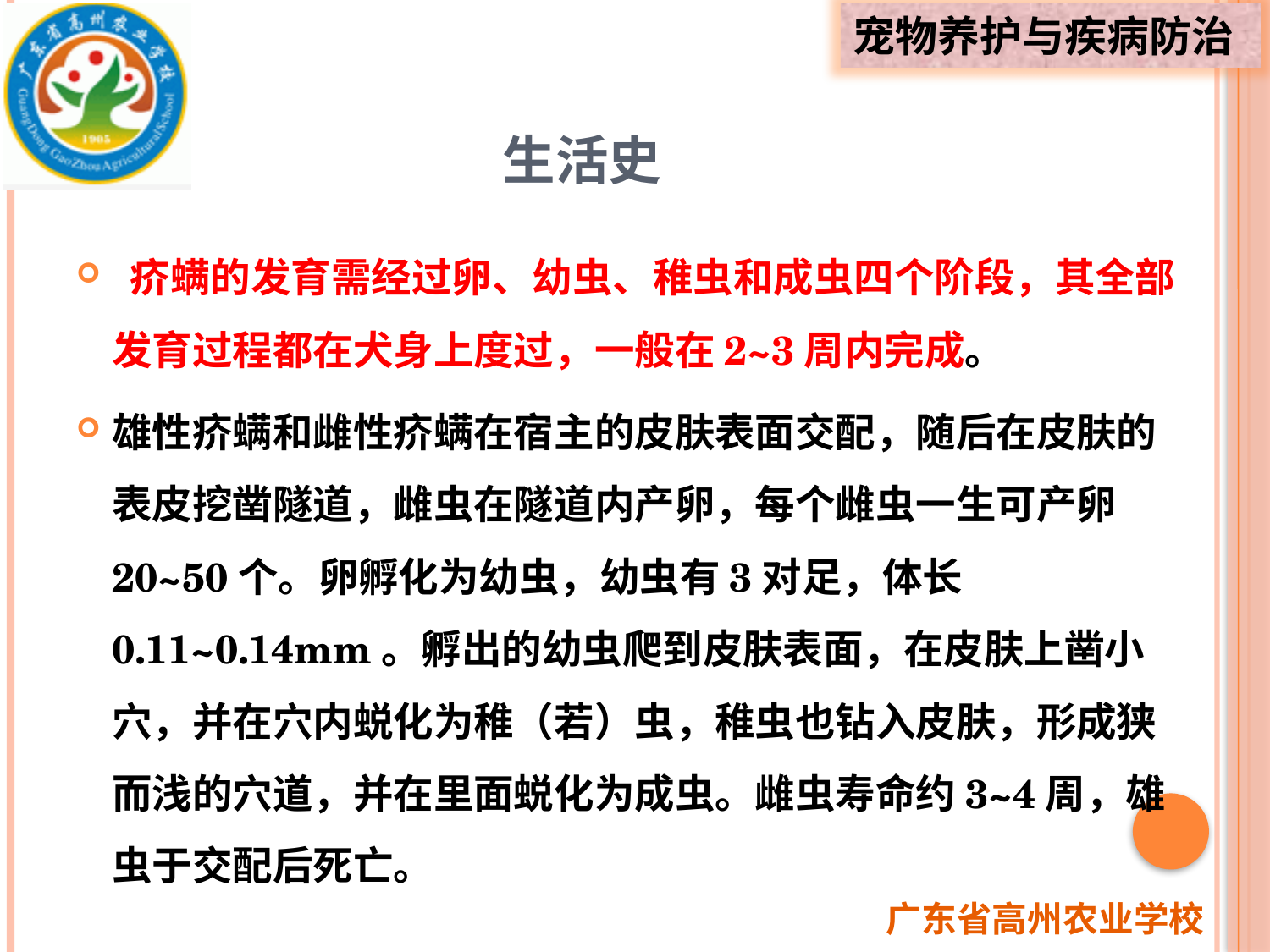

# 生活史
 疥螨的发育需经过卵、幼虫、稚虫和成虫四个阶段，其全部发育过程都在犬身上度过，一般在2~3周内完成。
雄性疥螨和雌性疥螨在宿主的皮肤表面交配，随后在皮肤的表皮挖凿隧道，雌虫在隧道内产卵，每个雌虫一生可产卵20~50个。卵孵化为幼虫，幼虫有3对足，体长0.11~0.14mm。孵出的幼虫爬到皮肤表面，在皮肤上凿小穴，并在穴内蜕化为稚（若）虫，稚虫也钻入皮肤，形成狭而浅的穴道，并在里面蜕化为成虫。雌虫寿命约3~4周，雄虫于交配后死亡。